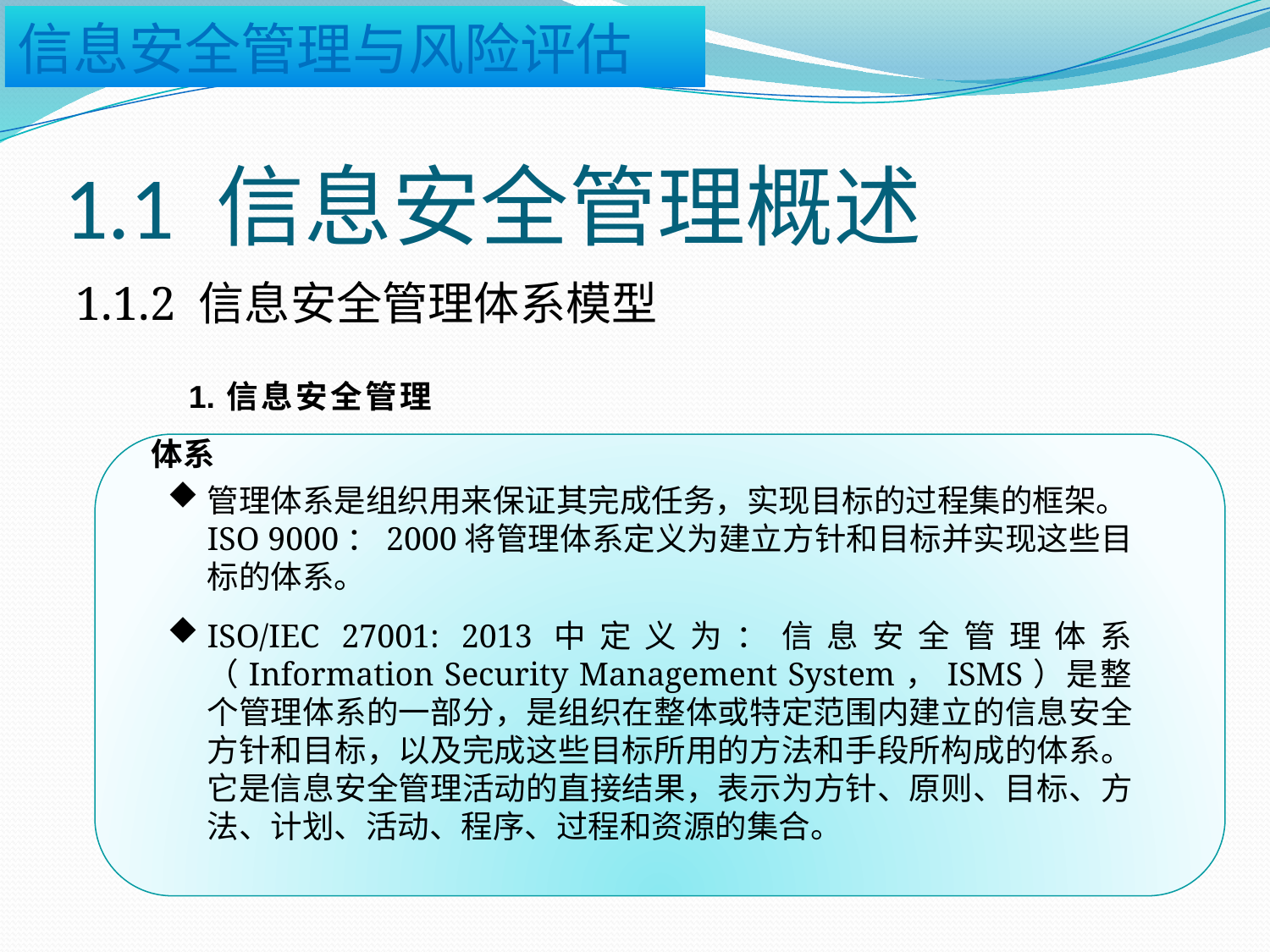

# 1.1 信息安全管理概述
1.1.2 信息安全管理体系模型
1.信息安全管理体系

管理体系是组织用来保证其完成任务，实现目标的过程集的框架。ISO 9000：2000将管理体系定义为建立方针和目标并实现这些目标的体系。
ISO/IEC 27001: 2013中定义为：信息安全管理体系（Information Security Management System，ISMS）是整个管理体系的一部分，是组织在整体或特定范围内建立的信息安全方针和目标，以及完成这些目标所用的方法和手段所构成的体系。它是信息安全管理活动的直接结果，表示为方针、原则、目标、方法、计划、活动、程序、过程和资源的集合。